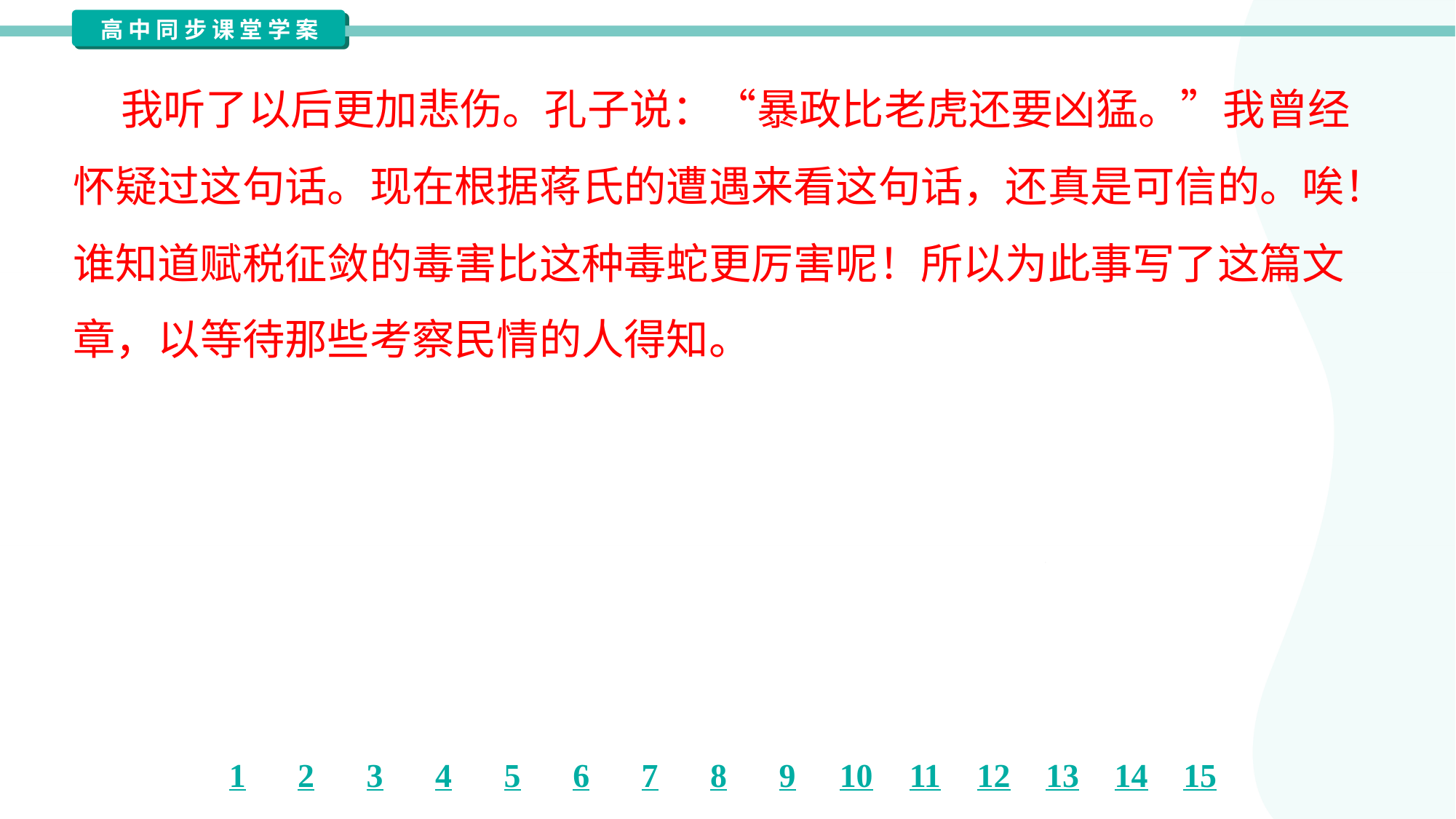

我听了以后更加悲伤。孔子说：“暴政比老虎还要凶猛。”我曾经
怀疑过这句话。现在根据蒋氏的遭遇来看这句话，还真是可信的。唉！
谁知道赋税征敛的毒害比这种毒蛇更厉害呢！所以为此事写了这篇文
章，以等待那些考察民情的人得知。